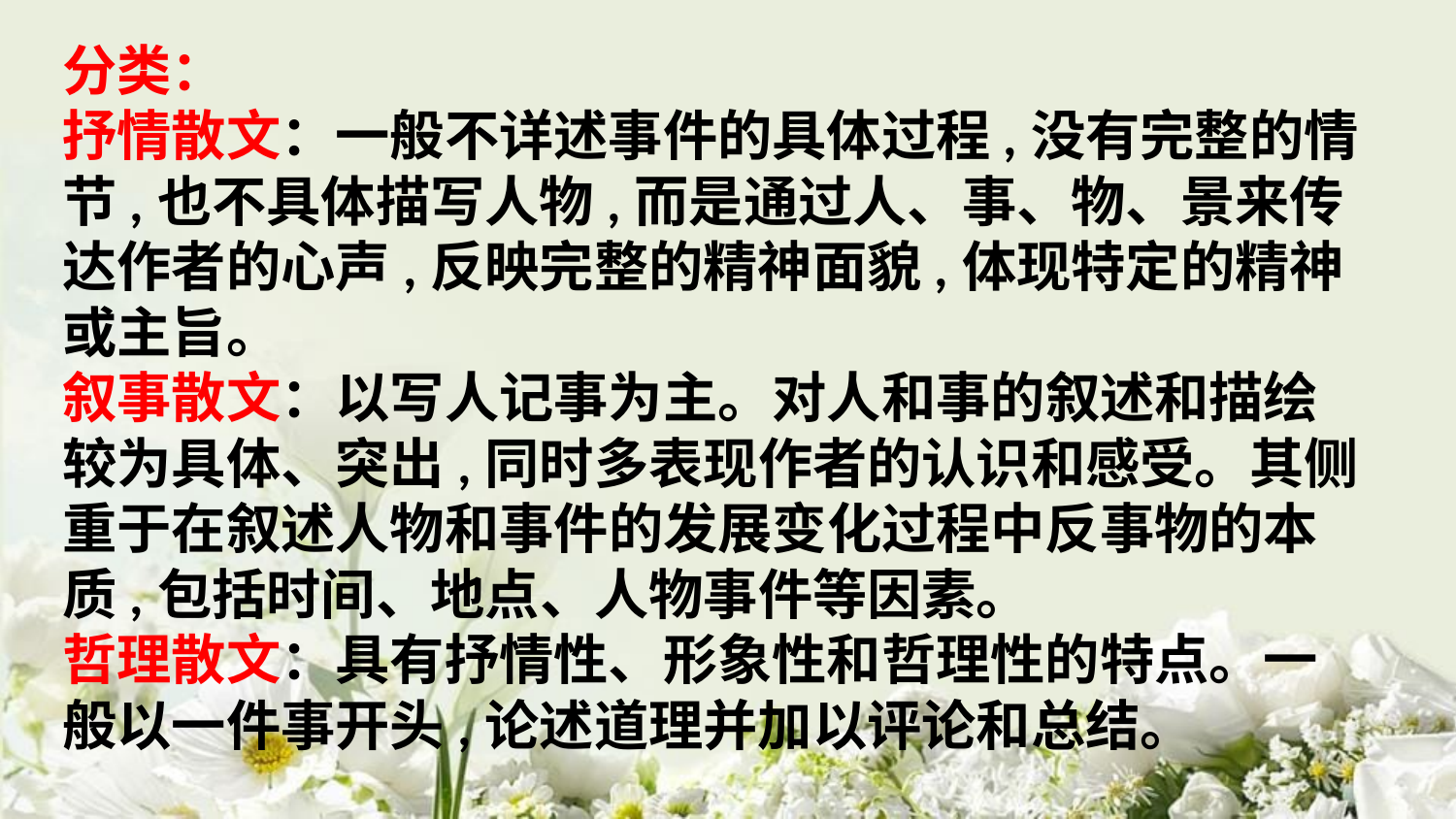

分类：
抒情散文：一般不详述事件的具体过程,没有完整的情节,也不具体描写人物,而是通过人、事、物、景来传达作者的心声,反映完整的精神面貌,体现特定的精神或主旨。
叙事散文：以写人记事为主。对人和事的叙述和描绘较为具体、突出,同时多表现作者的认识和感受。其侧重于在叙述人物和事件的发展变化过程中反事物的本质,包括时间、地点、人物事件等因素。
哲理散文：具有抒情性、形象性和哲理性的特点。一般以一件事开头,论述道理并加以评论和总结。